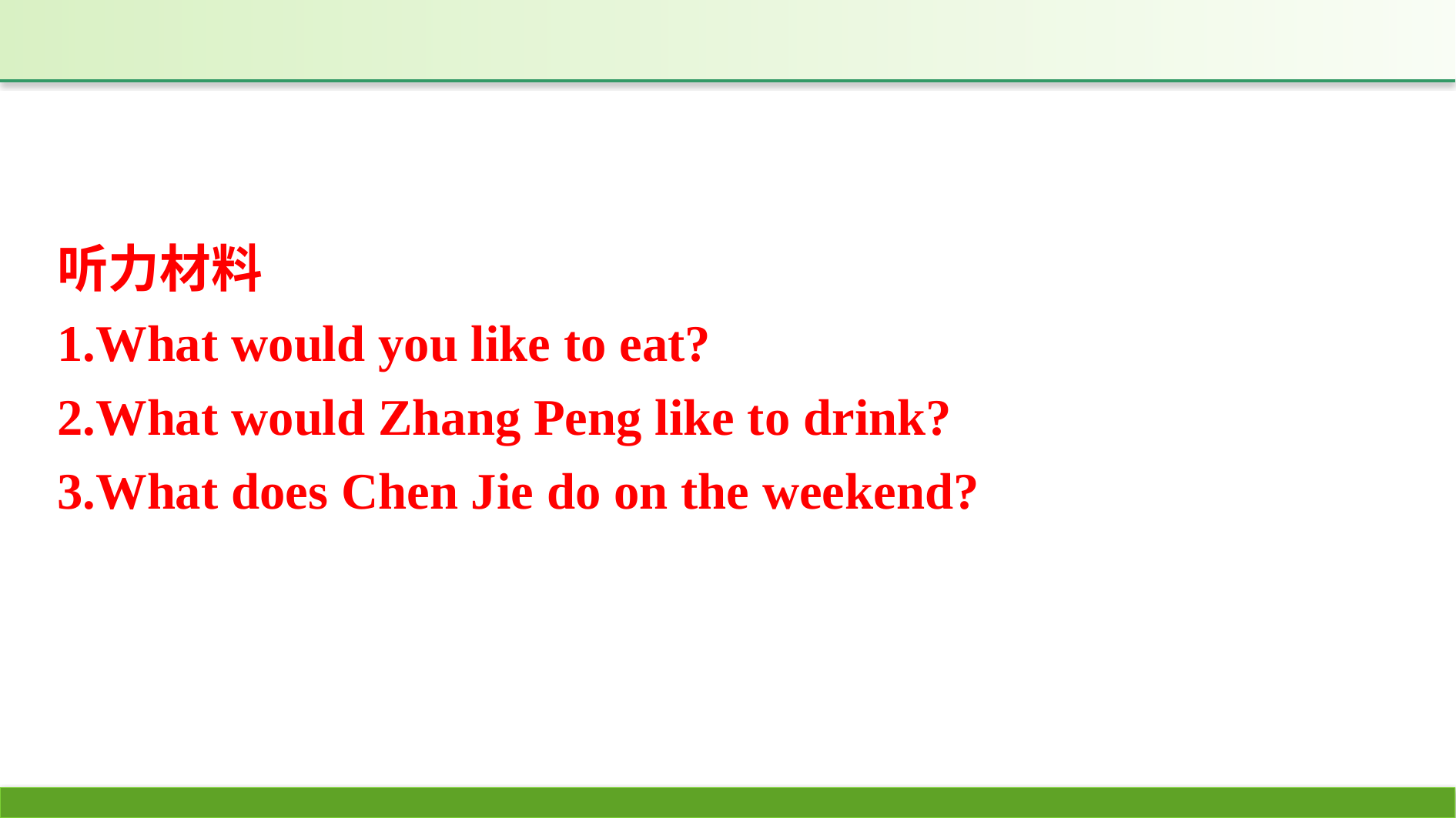

听力材料
1.What would you like to eat?
2.What would Zhang Peng like to drink?
3.What does Chen Jie do on the weekend?